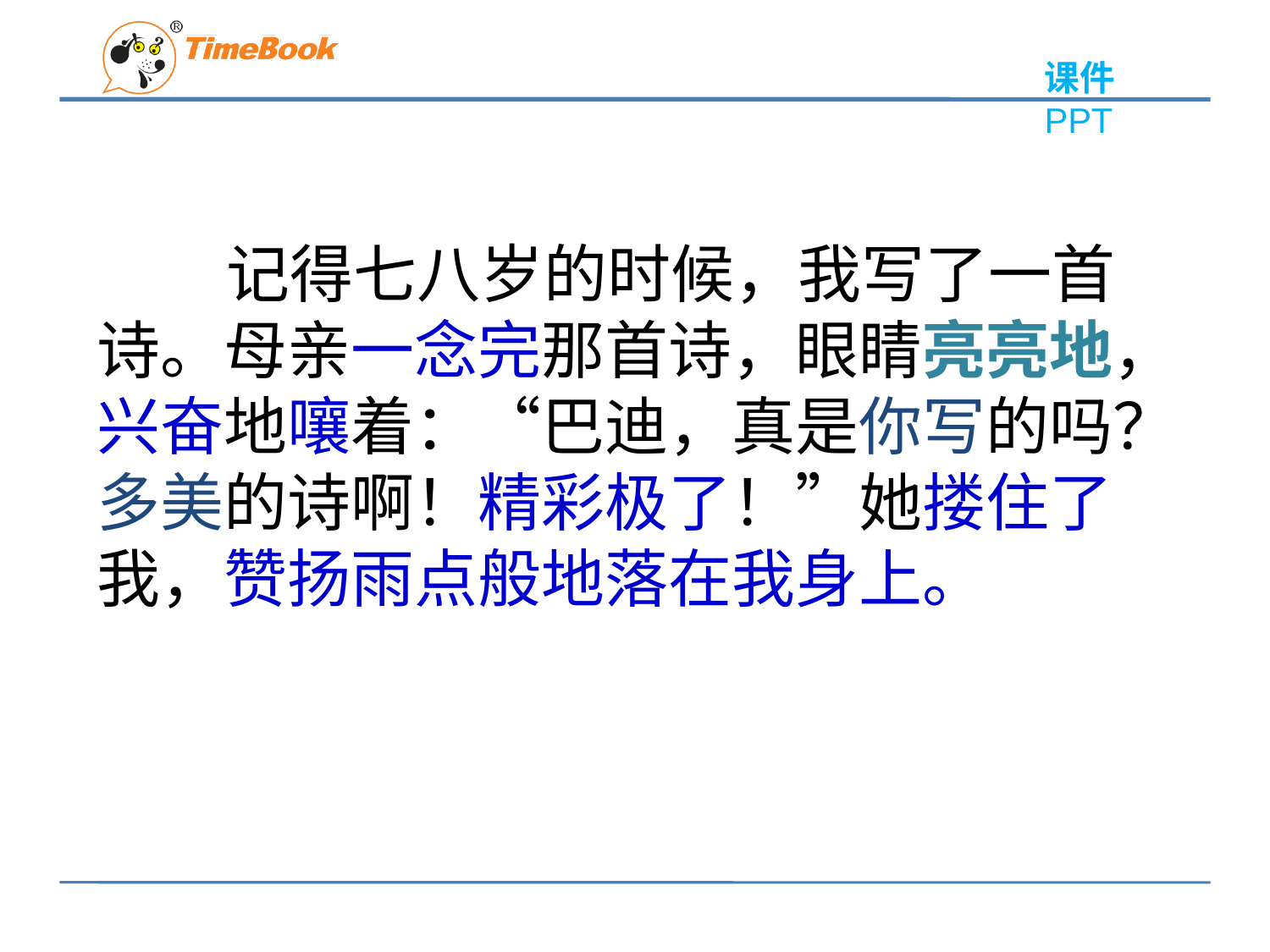

记得七八岁的时候，我写了一首诗。母亲一念完那首诗，眼睛亮亮地，兴奋地嚷着：“巴迪，真是你写的吗？多美的诗啊！精彩极了！”她搂住了我，赞扬雨点般地落在我身上。